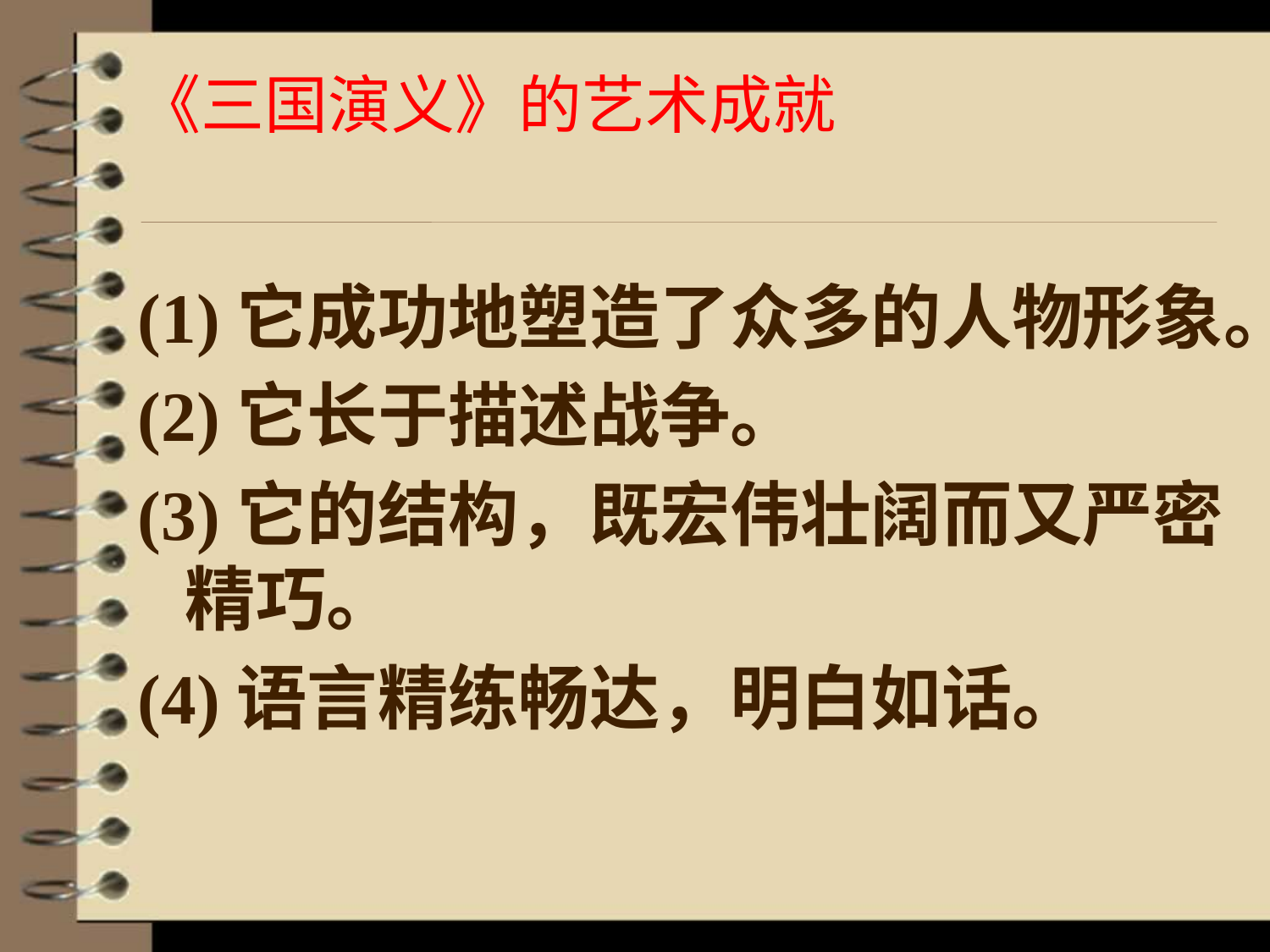

# 《三国演义》的艺术成就
(1)它成功地塑造了众多的人物形象。
(2)它长于描述战争。
(3)它的结构，既宏伟壮阔而又严密精巧。
(4)语言精练畅达，明白如话。